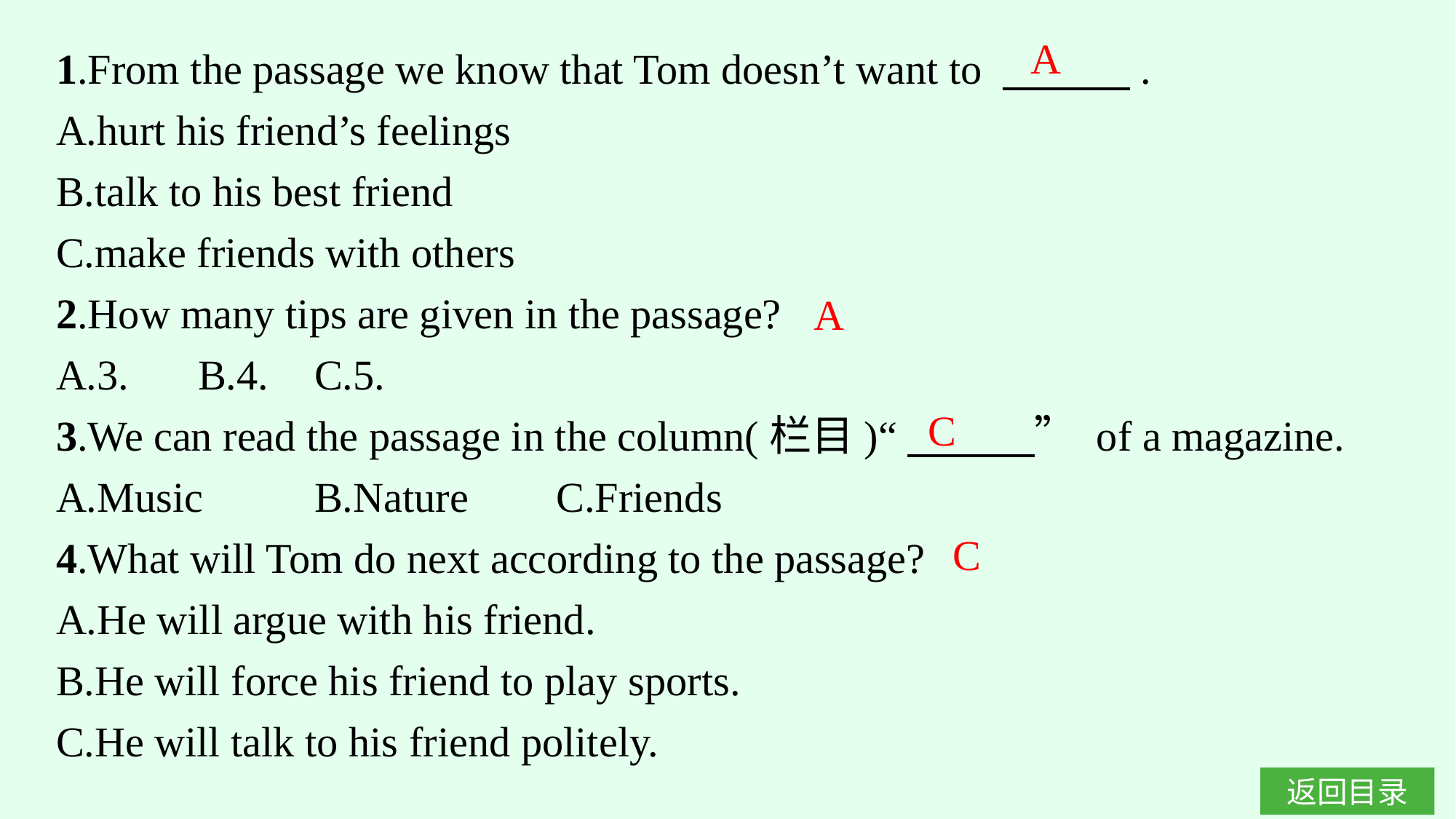

1.From the passage we know that Tom doesn’t want to 　　　.
A.hurt his friend’s feelings
B.talk to his best friend
C.make friends with others
2.How many tips are given in the passage?
A.3.	B.4.	C.5.
3.We can read the passage in the column(栏目)“　　　” of a magazine.
A.Music 	B.Nature 	C.Friends
4.What will Tom do next according to the passage?
A.He will argue with his friend.
B.He will force his friend to play sports.
C.He will talk to his friend politely.
A
A
C
C